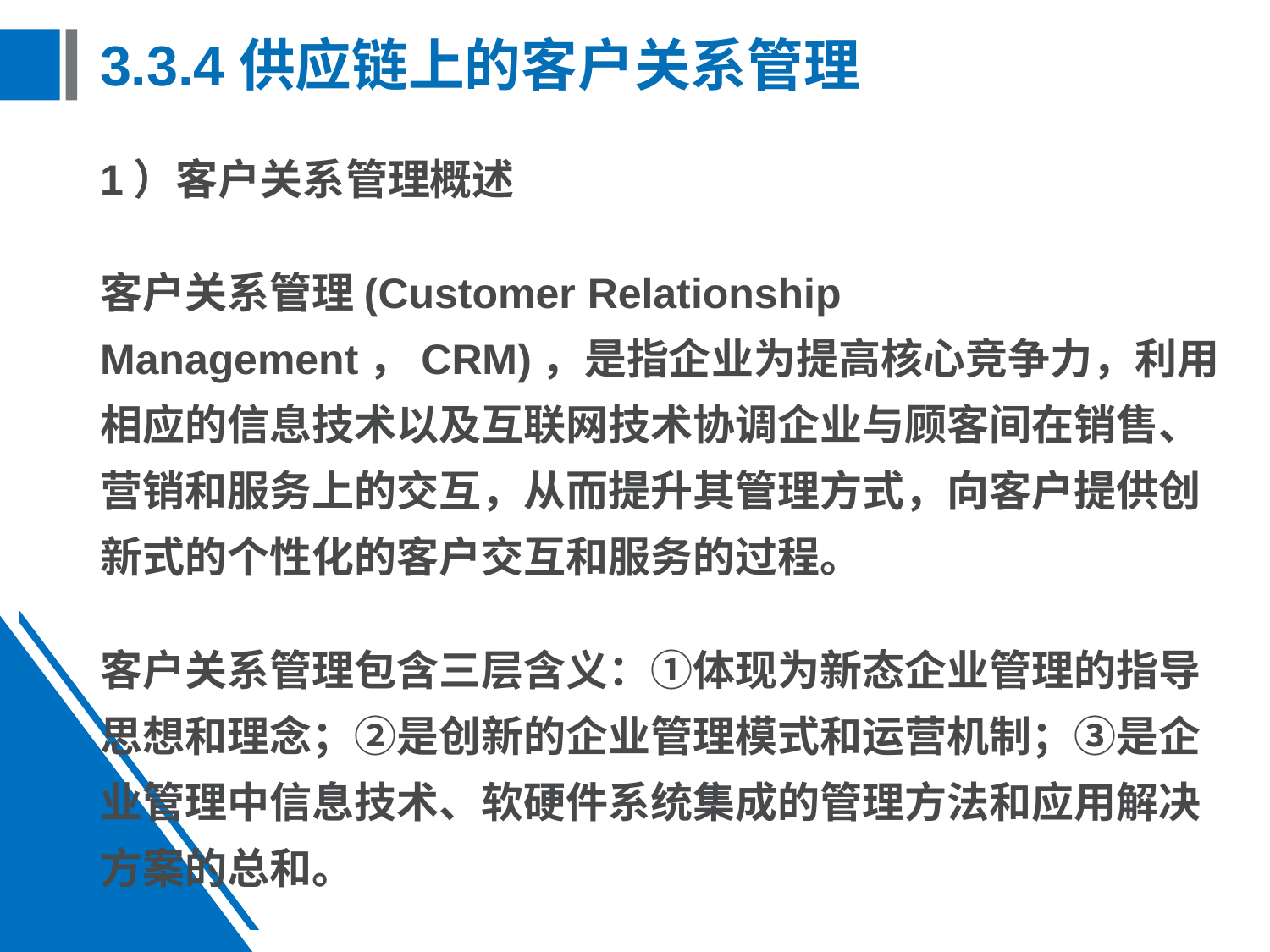

# 3.3.4供应链上的客户关系管理
1）客户关系管理概述
客户关系管理(Customer Relationship Management，CRM)，是指企业为提高核心竞争力，利用相应的信息技术以及互联网技术协调企业与顾客间在销售、营销和服务上的交互，从而提升其管理方式，向客户提供创新式的个性化的客户交互和服务的过程。
客户关系管理包含三层含义：①体现为新态企业管理的指导思想和理念；②是创新的企业管理模式和运营机制；③是企业管理中信息技术、软硬件系统集成的管理方法和应用解决方案的总和。